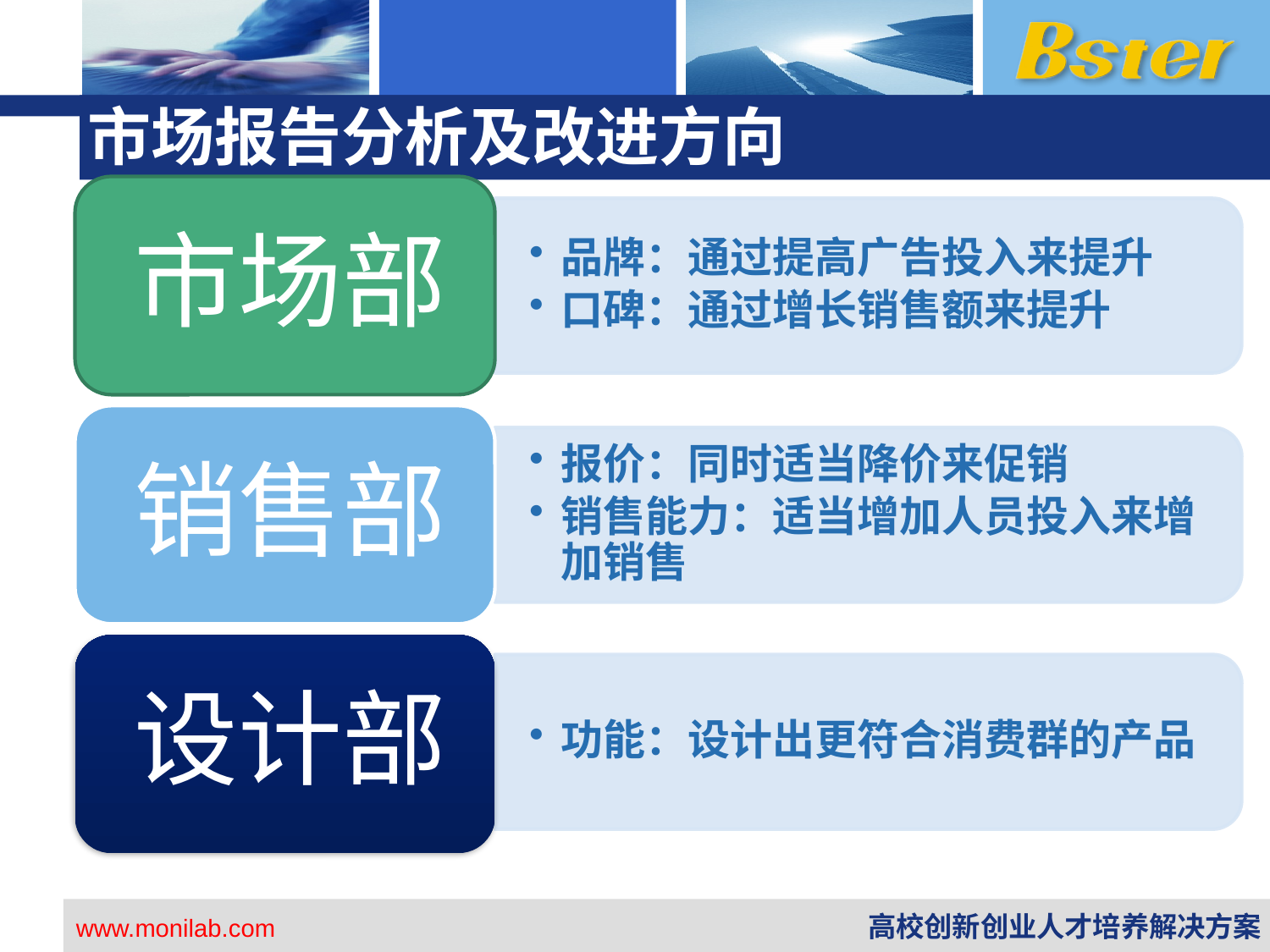

# 市场报告分析及改进方向
品牌：通过提高广告投入来提升
口碑：通过增长销售额来提升
市场部
报价：同时适当降价来促销
销售能力：适当增加人员投入来增加销售
销售部
功能：设计出更符合消费群的产品
设计部